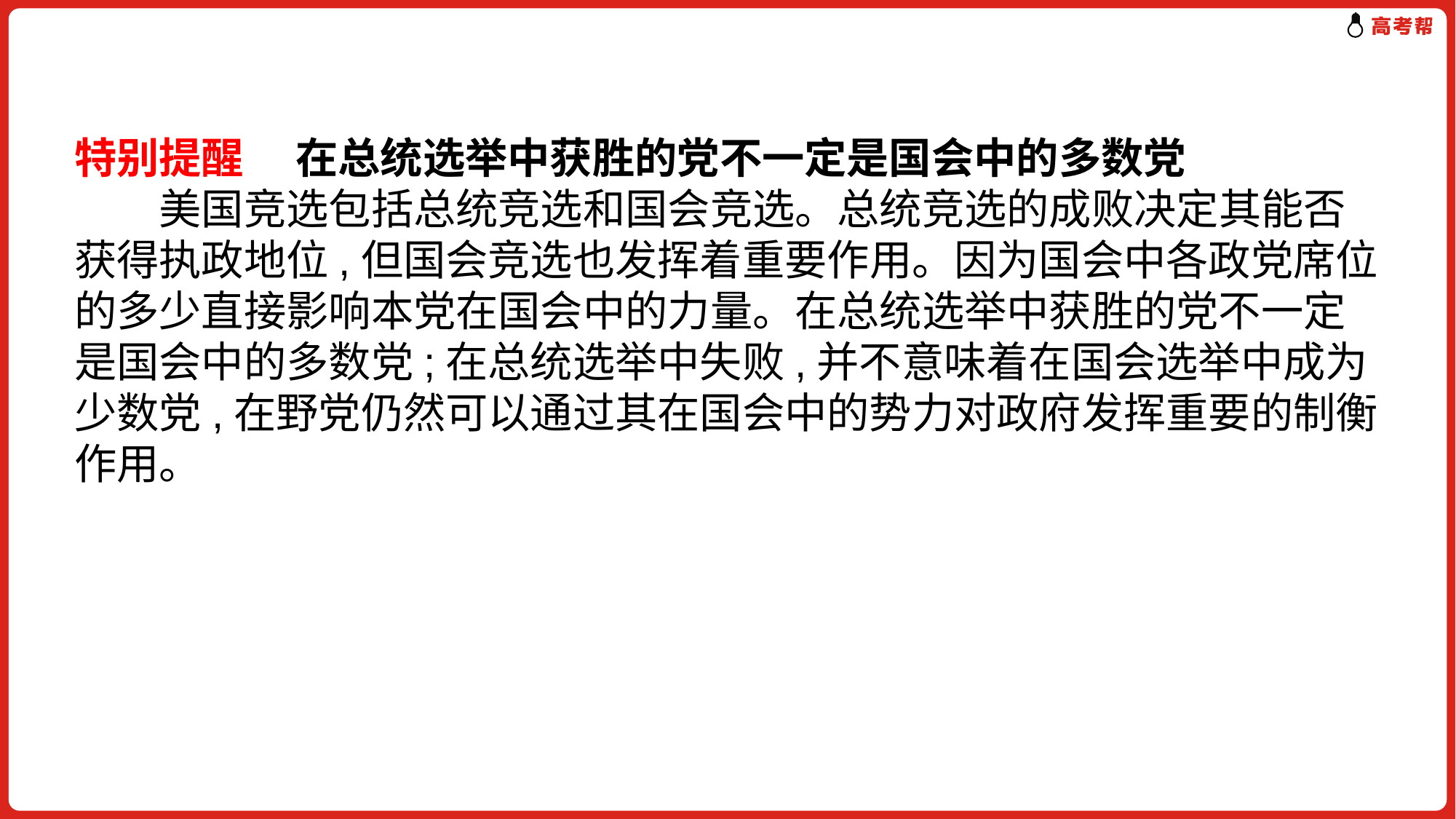

特别提醒 　在总统选举中获胜的党不一定是国会中的多数党
　　美国竞选包括总统竞选和国会竞选。总统竞选的成败决定其能否获得执政地位,但国会竞选也发挥着重要作用。因为国会中各政党席位的多少直接影响本党在国会中的力量。在总统选举中获胜的党不一定是国会中的多数党;在总统选举中失败,并不意味着在国会选举中成为少数党,在野党仍然可以通过其在国会中的势力对政府发挥重要的制衡作用。